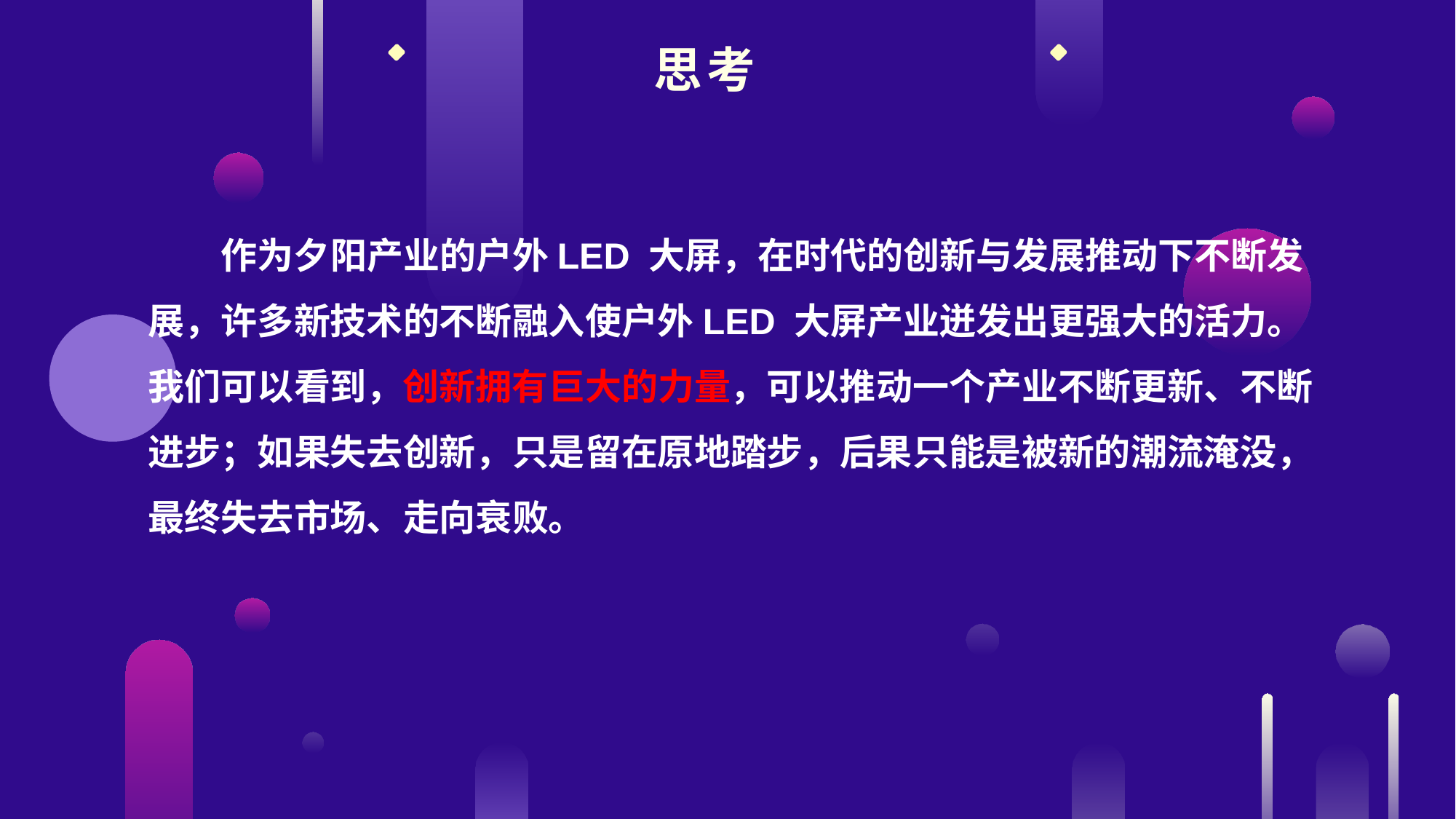

思考

作为夕阳产业的户外LED 大屏，在时代的创新与发展推动下不断发展，许多新技术的不断融入使户外LED 大屏产业迸发出更强大的活力。我们可以看到，创新拥有巨大的力量，可以推动一个产业不断更新、不断进步；如果失去创新，只是留在原地踏步，后果只能是被新的潮流淹没，最终失去市场、走向衰败。